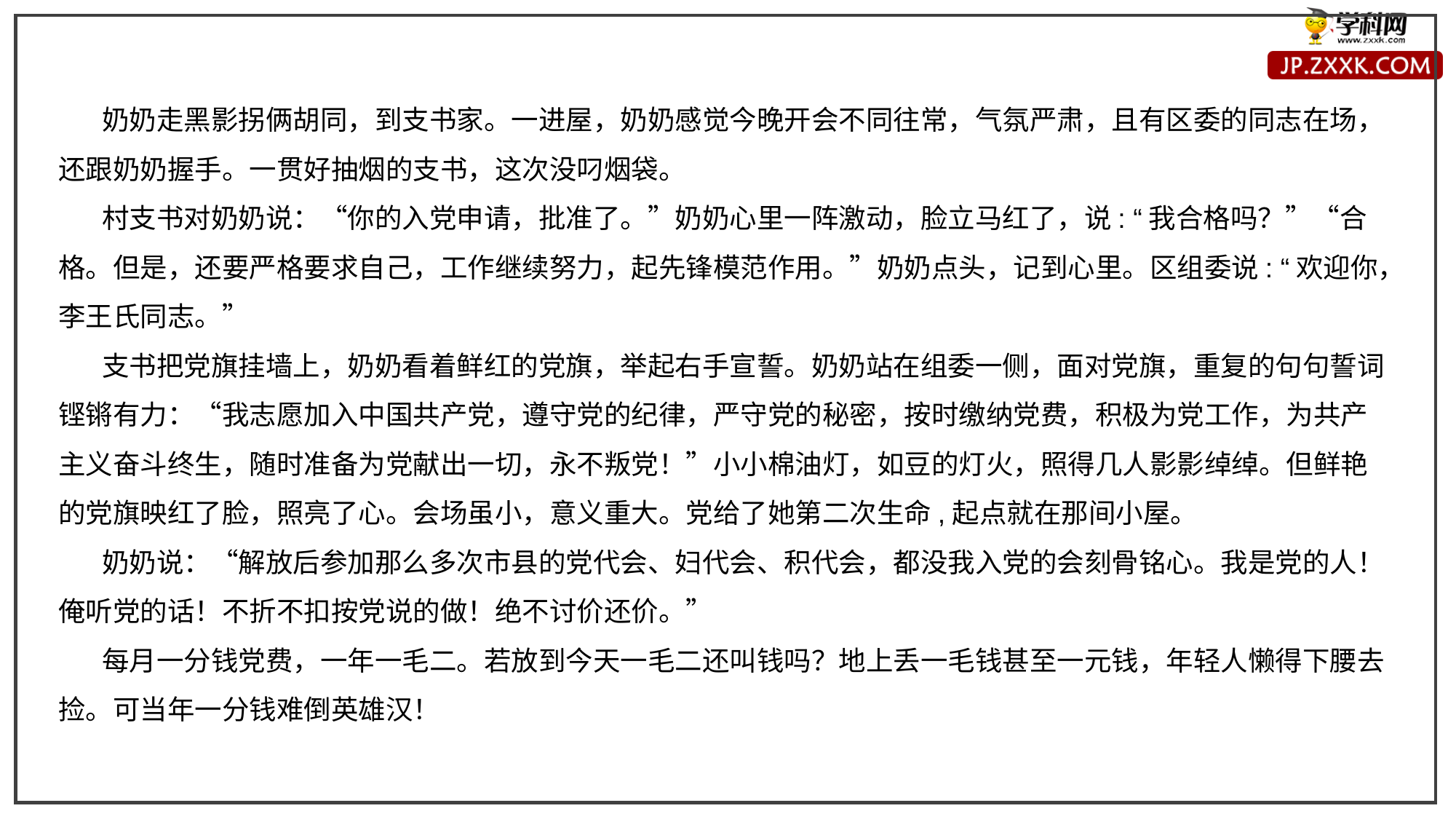

奶奶走黑影拐俩胡同，到支书家。一进屋，奶奶感觉今晚开会不同往常，气氛严肃，且有区委的同志在场，还跟奶奶握手。一贯好抽烟的支书，这次没叼烟袋。
      村支书对奶奶说：“你的入党申请，批准了。”奶奶心里一阵激动，脸立马红了，说: “我合格吗？”“合格。但是，还要严格要求自己，工作继续努力，起先锋模范作用。”奶奶点头，记到心里。区组委说: “欢迎你，李王氏同志。”
      支书把党旗挂墙上，奶奶看着鲜红的党旗，举起右手宣誓。奶奶站在组委一侧，面对党旗，重复的句句誓词铿锵有力：“我志愿加入中国共产党，遵守党的纪律，严守党的秘密，按时缴纳党费，积极为党工作，为共产主义奋斗终生，随时准备为党献出一切，永不叛党！”小小棉油灯，如豆的灯火，照得几人影影绰绰。但鲜艳的党旗映红了脸，照亮了心。会场虽小，意义重大。党给了她第二次生命,起点就在那间小屋。
      奶奶说：“解放后参加那么多次市县的党代会、妇代会、积代会，都没我入党的会刻骨铭心。我是党的人！俺听党的话！不折不扣按党说的做！绝不讨价还价。”
      每月一分钱党费，一年一毛二。若放到今天一毛二还叫钱吗？地上丢一毛钱甚至一元钱，年轻人懒得下腰去捡。可当年一分钱难倒英雄汉！